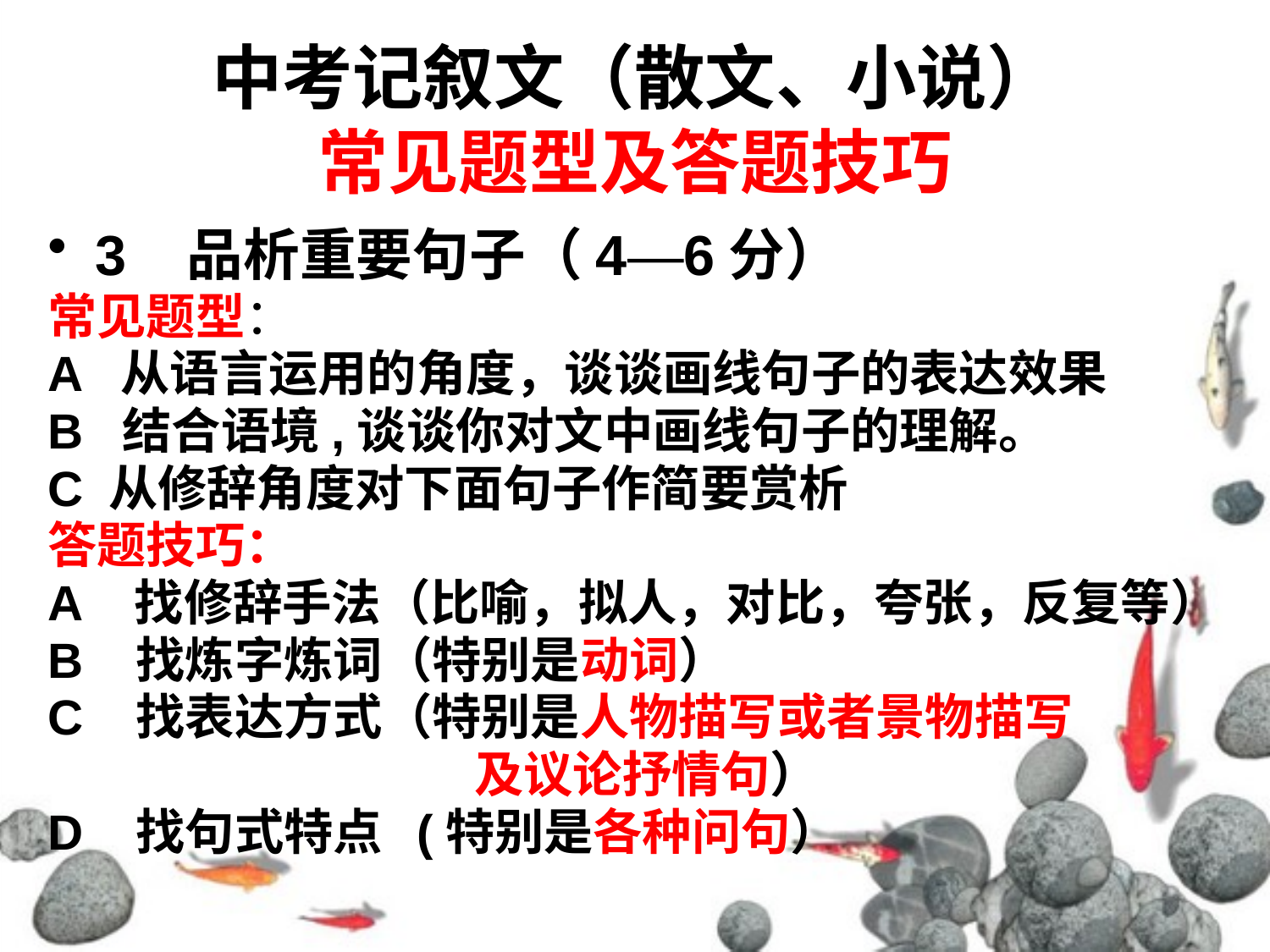

# 中考记叙文（散文、小说） 常见题型及答题技巧
3   品析重要句子（4—6分）
常见题型：
A  从语言运用的角度，谈谈画线句子的表达效果
B  结合语境,谈谈你对文中画线句子的理解。
C 从修辞角度对下面句子作简要赏析
答题技巧：
A   找修辞手法（比喻，拟人，对比，夸张，反复等）
B   找炼字炼词（特别是动词）
C   找表达方式（特别是人物描写或者景物描写
                                     及议论抒情句）
D   找句式特点  (特别是各种问句）